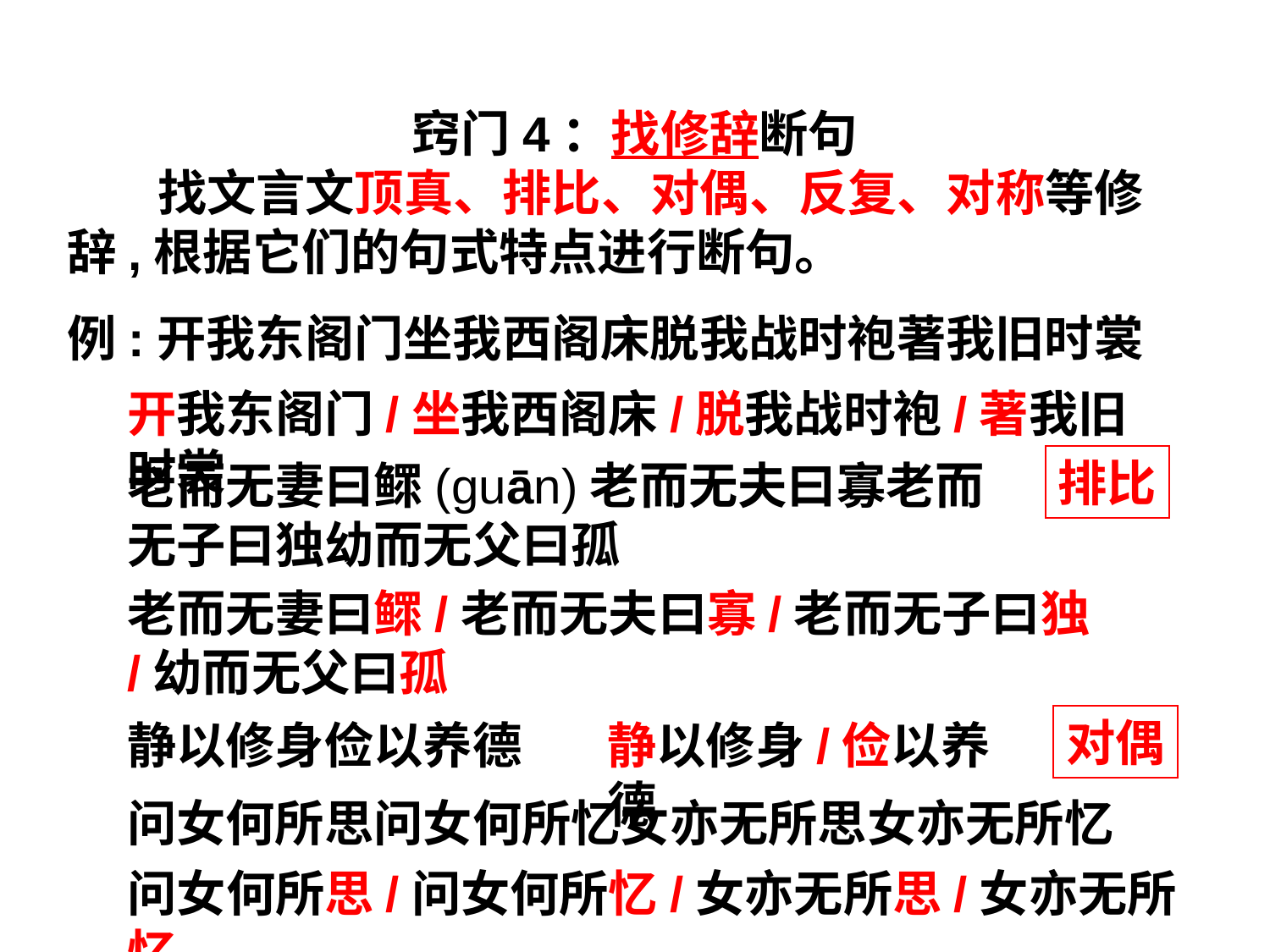

窍门4：找修辞断句
       找文言文顶真、排比、对偶、反复、对称等修辞,根据它们的句式特点进行断句。
例:开我东阁门坐我西阁床脱我战时袍著我旧时裳
开我东阁门/坐我西阁床/脱我战时袍/著我旧时裳
排比
老而无妻曰鳏(guān)老而无夫曰寡老而无子曰独幼而无父曰孤
老而无妻曰鳏/老而无夫曰寡/老而无子曰独/幼而无父曰孤
对偶
静以修身俭以养德
静以修身/俭以养德
问女何所思问女何所忆女亦无所思女亦无所忆
问女何所思/问女何所忆/女亦无所思/女亦无所忆